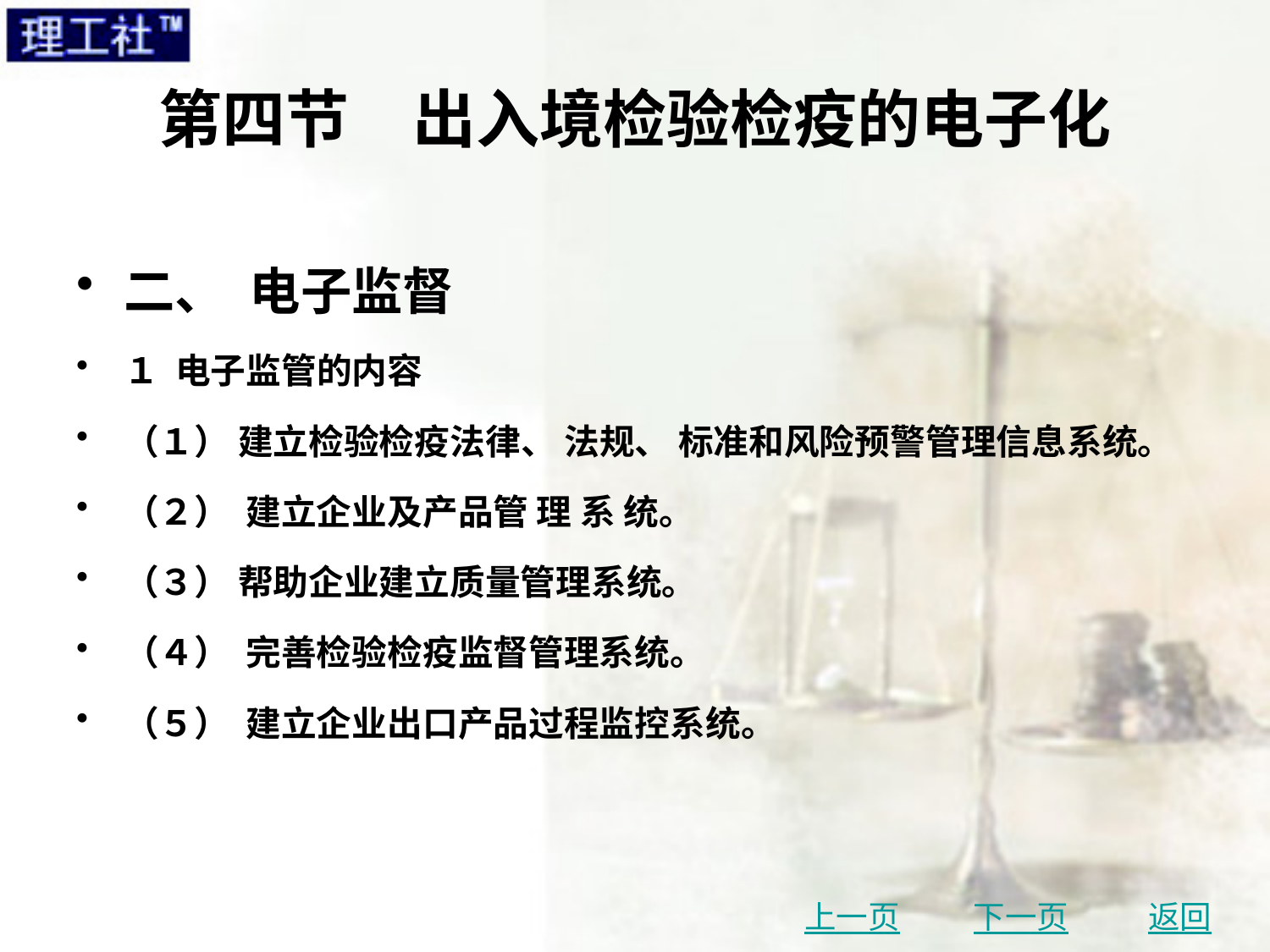

# 第四节　出入境检验检疫的电子化
二、  电子监督
１  电子监管的内容
（１） 建立检验检疫法律、 法规、 标准和风险预警管理信息系统。
（２）  建立企业及产品管 理 系 统。
（３） 帮助企业建立质量管理系统。
（４）  完善检验检疫监督管理系统。
（５）  建立企业出口产品过程监控系统。

上一页
下一页
返回